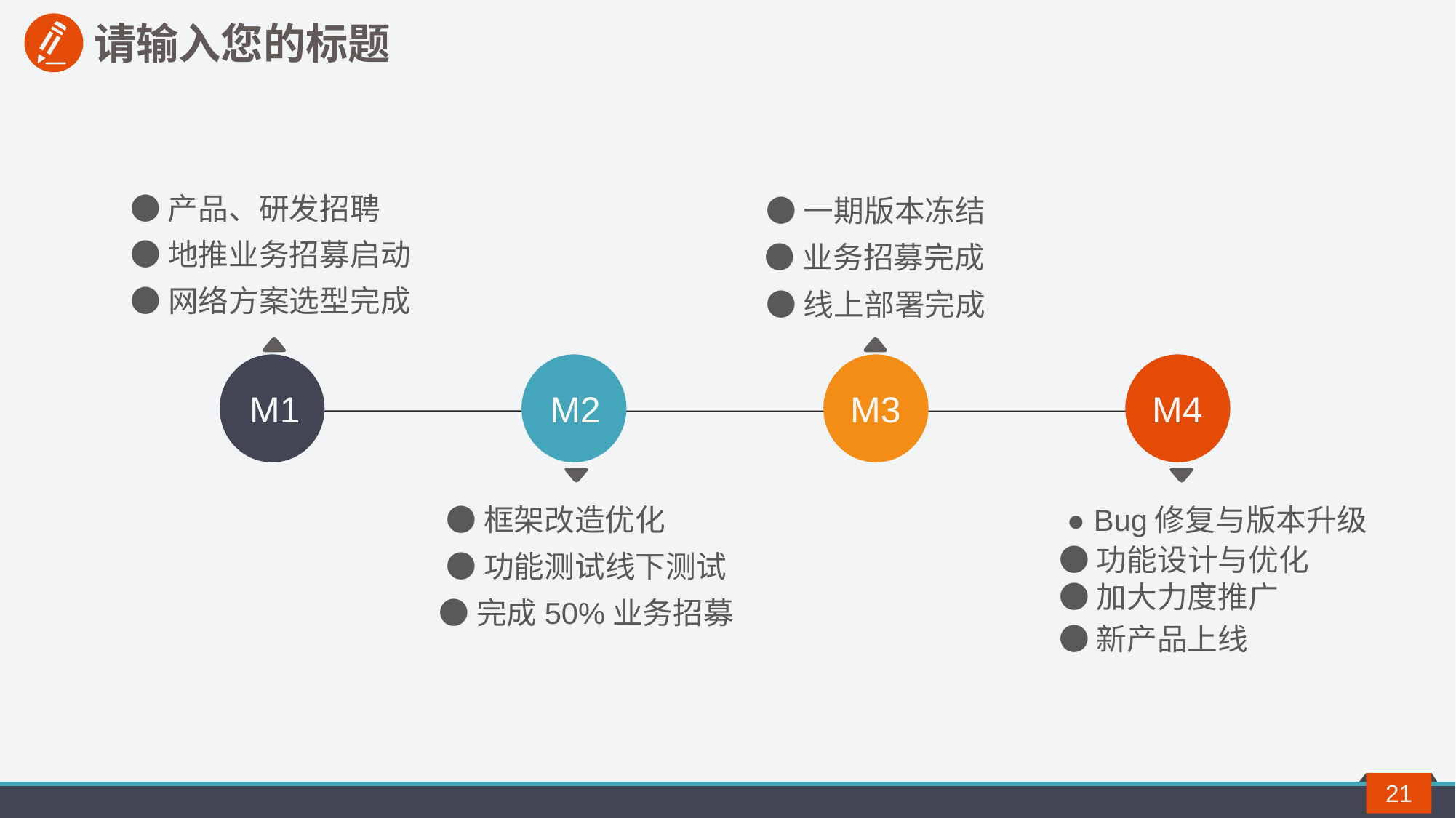

请输入您的标题

●产品、研发招聘
●一期版本冻结
●地推业务招募启动
●业务招募完成
●网络方案选型完成
●线上部署完成

M1
M2
M3
M4

●框架改造优化
● Bug修复与版本升级
●功能设计与优化
●功能测试线下测试
●加大力度推广
●完成50%业务招募
●新产品上线